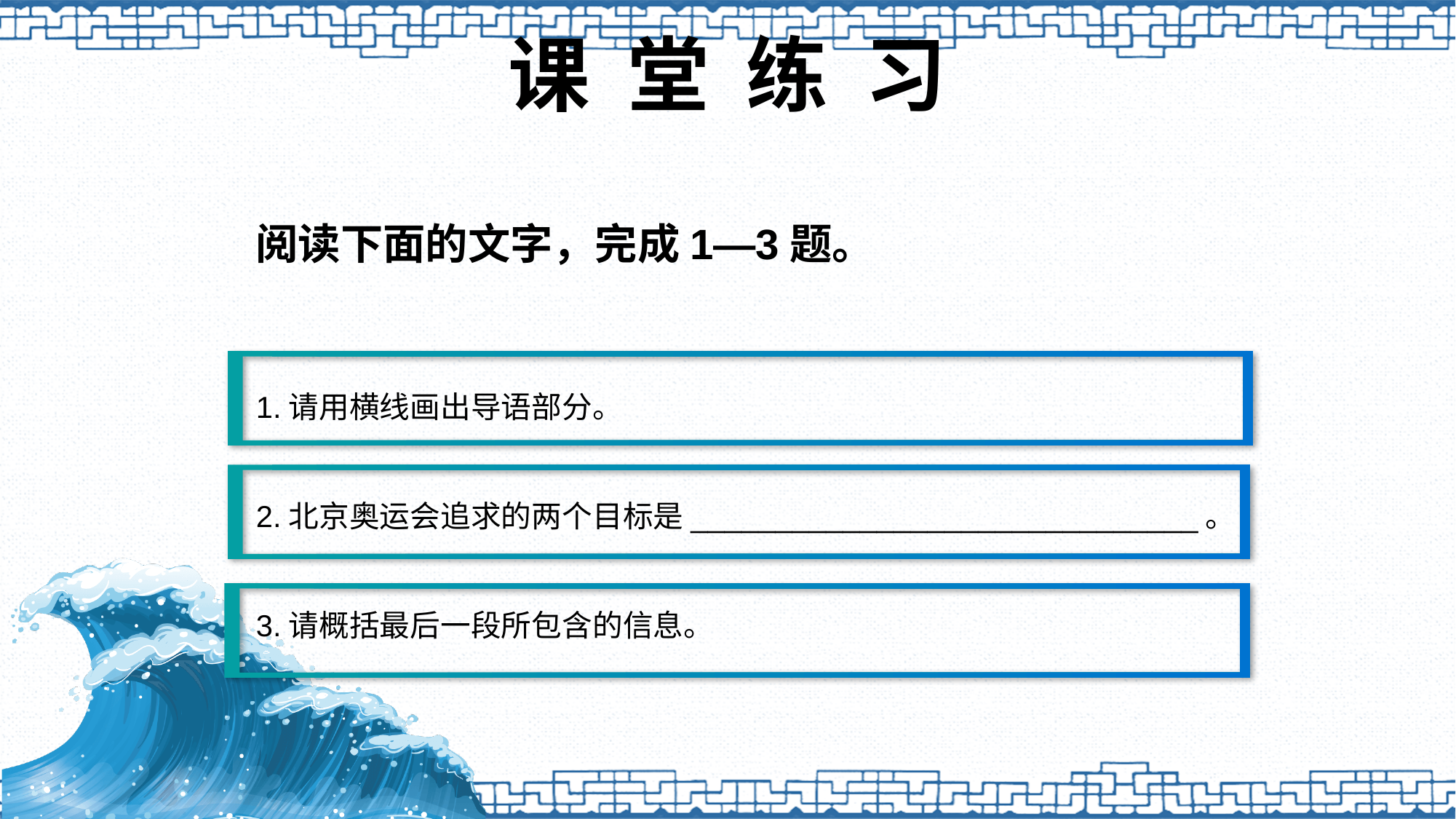

# 课  堂  练  习
阅读下面的文字，完成1—3题。

1.请用横线画出导语部分。

2.北京奥运会追求的两个目标是______________________________。

3.请概括最后一段所包含的信息。